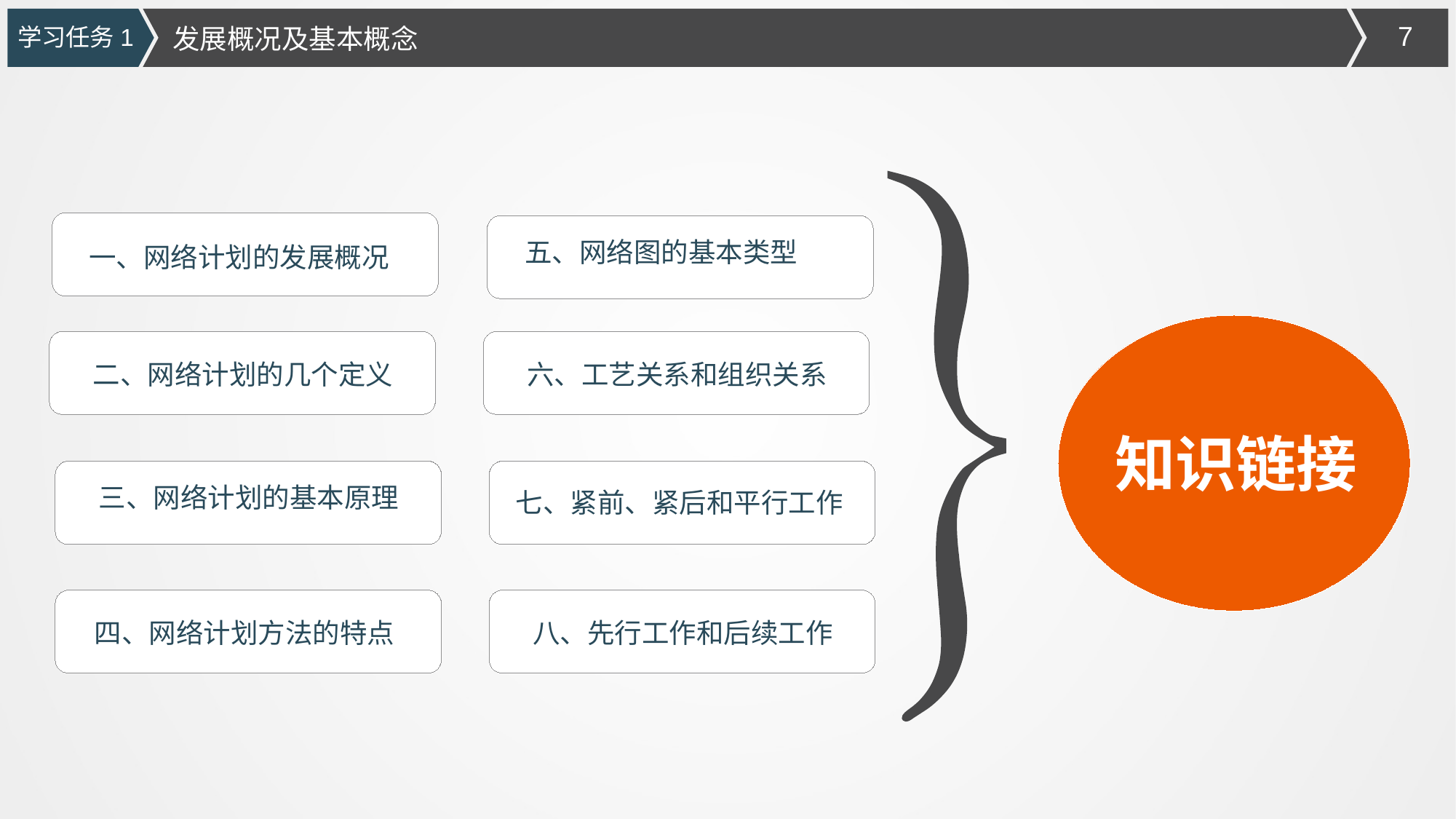

发展概况及基本概念
学习任务1

一、网络计划的发展概况

五、网络图的基本类型

知识链接

二、网络计划的几个定义

六、工艺关系和组织关系

三、网络计划的基本原理

七、紧前、紧后和平行工作

八、先行工作和后续工作

四、网络计划方法的特点